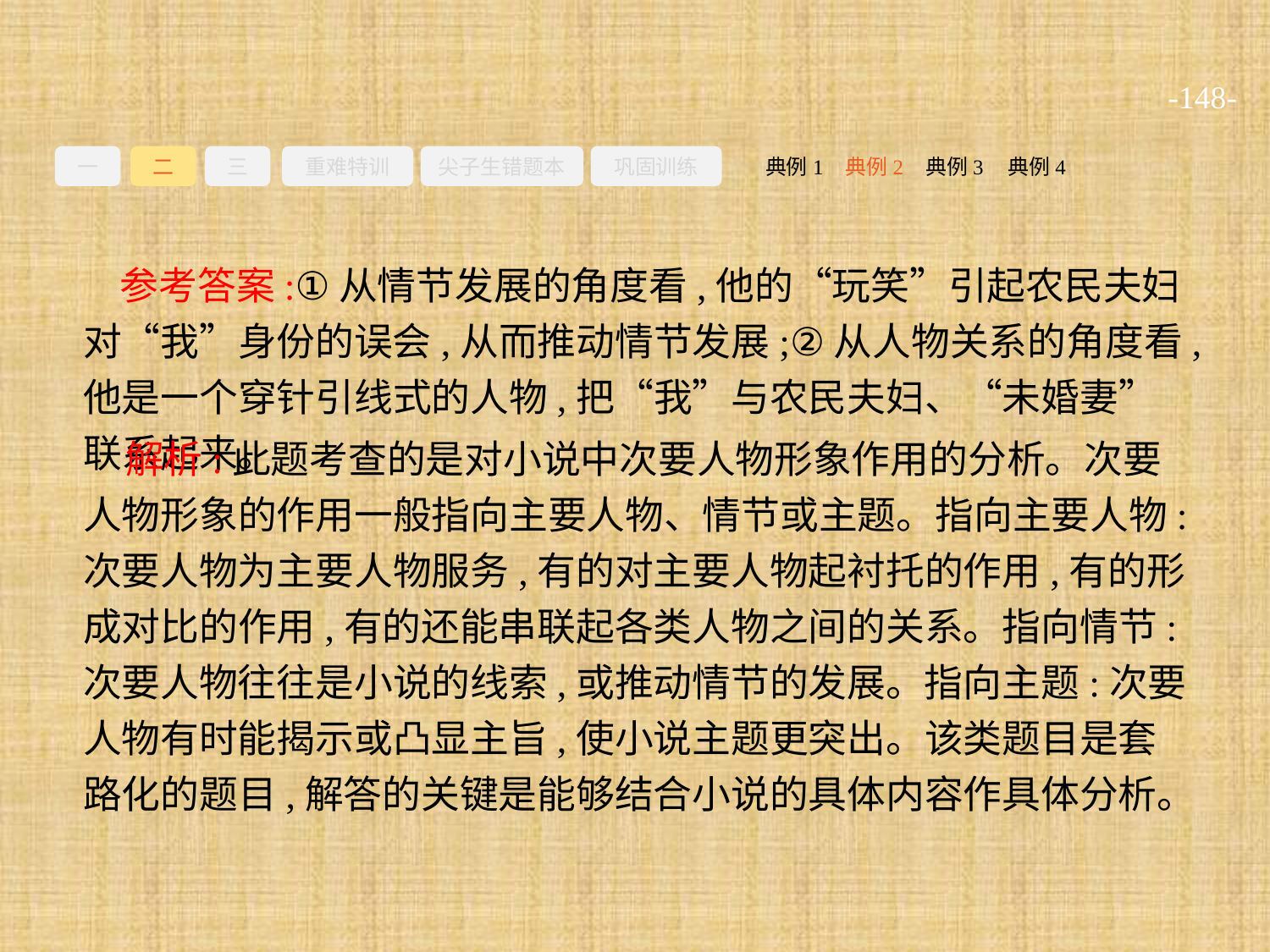

-148-
一
二
三
重难特训
尖子生错题本
巩固训练
典例3
典例2
典例4
典例1
参考答案:①从情节发展的角度看,他的“玩笑”引起农民夫妇对“我”身份的误会,从而推动情节发展;②从人物关系的角度看,他是一个穿针引线式的人物,把“我”与农民夫妇、“未婚妻”联系起来。
解析:此题考查的是对小说中次要人物形象作用的分析。次要人物形象的作用一般指向主要人物、情节或主题。指向主要人物:次要人物为主要人物服务,有的对主要人物起衬托的作用,有的形成对比的作用,有的还能串联起各类人物之间的关系。指向情节:次要人物往往是小说的线索,或推动情节的发展。指向主题:次要人物有时能揭示或凸显主旨,使小说主题更突出。该类题目是套路化的题目,解答的关键是能够结合小说的具体内容作具体分析。